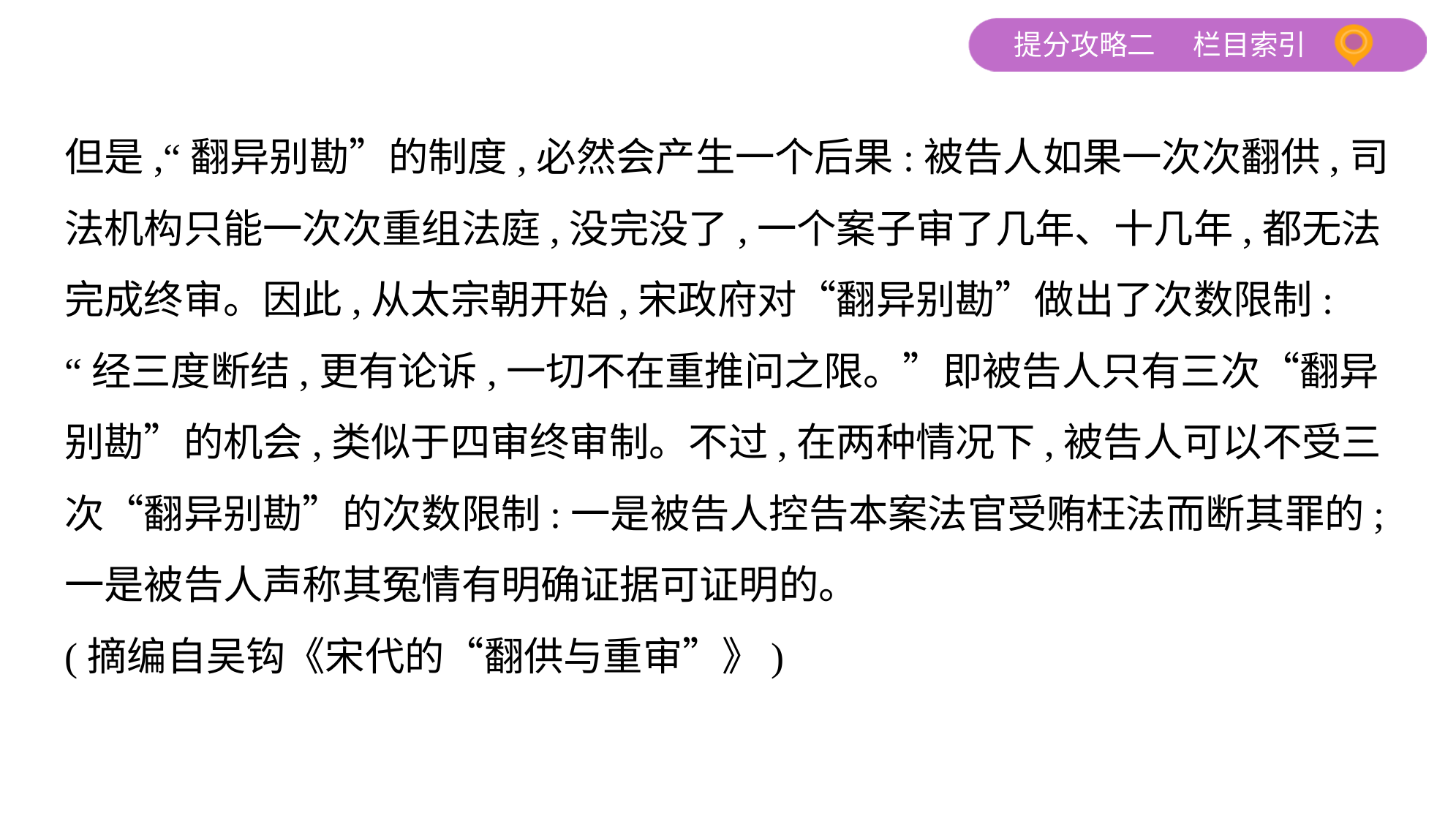

但是,“翻异别勘”的制度,必然会产生一个后果:被告人如果一次次翻供,司
法机构只能一次次重组法庭,没完没了,一个案子审了几年、十几年,都无法
完成终审。因此,从太宗朝开始,宋政府对“翻异别勘”做出了次数限制:
“经三度断结,更有论诉,一切不在重推问之限。”即被告人只有三次“翻异
别勘”的机会,类似于四审终审制。不过,在两种情况下,被告人可以不受三
次“翻异别勘”的次数限制:一是被告人控告本案法官受贿枉法而断其罪的;
一是被告人声称其冤情有明确证据可证明的。
(摘编自吴钩《宋代的“翻供与重审”》)